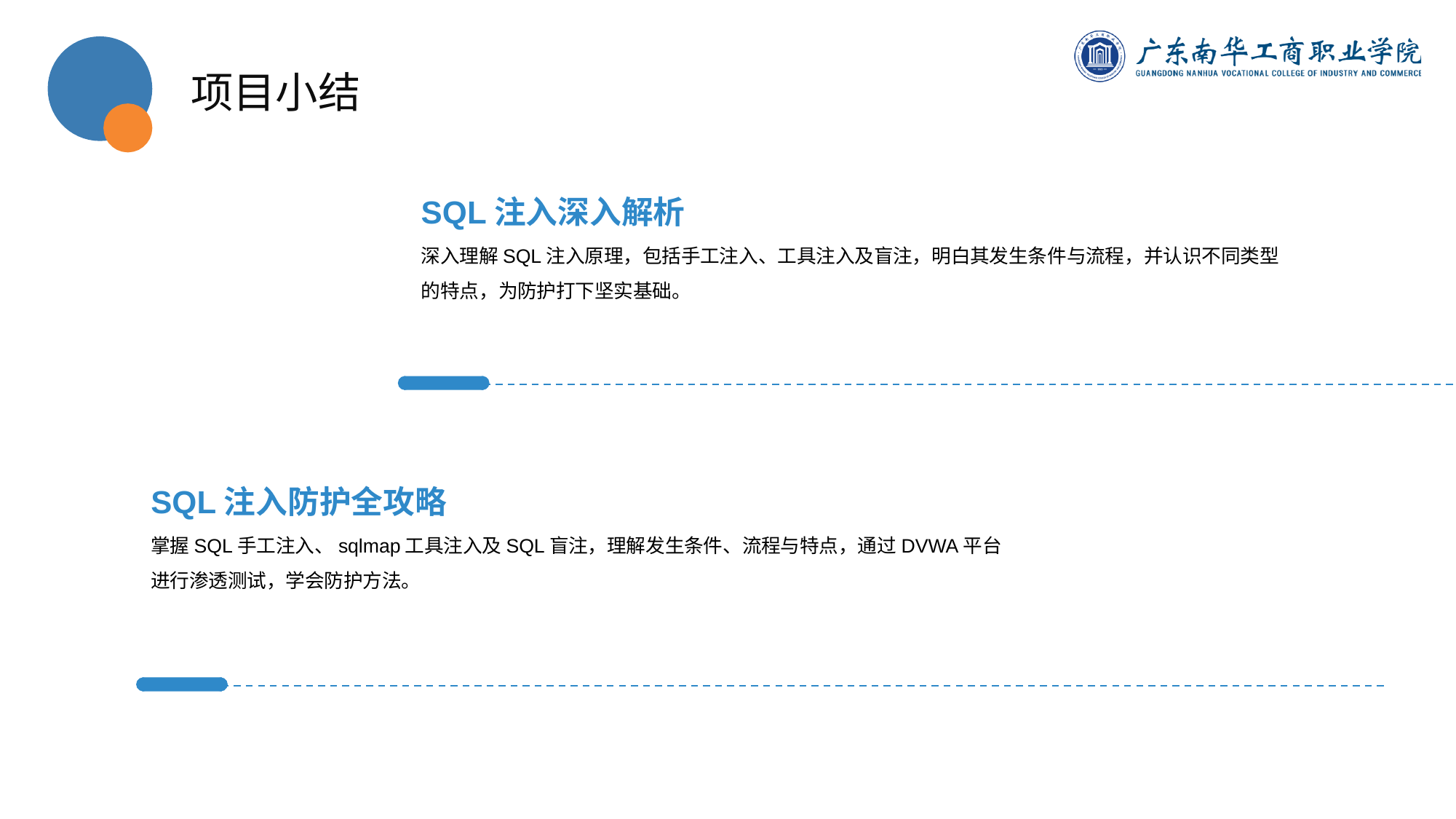

项目小结

SQL注入深入解析
深入理解SQL注入原理，包括手工注入、工具注入及盲注，明白其发生条件与流程，并认识不同类型的特点，为防护打下坚实基础。

SQL注入防护全攻略
掌握SQL手工注入、sqlmap工具注入及SQL盲注，理解发生条件、流程与特点，通过DVWA平台进行渗透测试，学会防护方法。